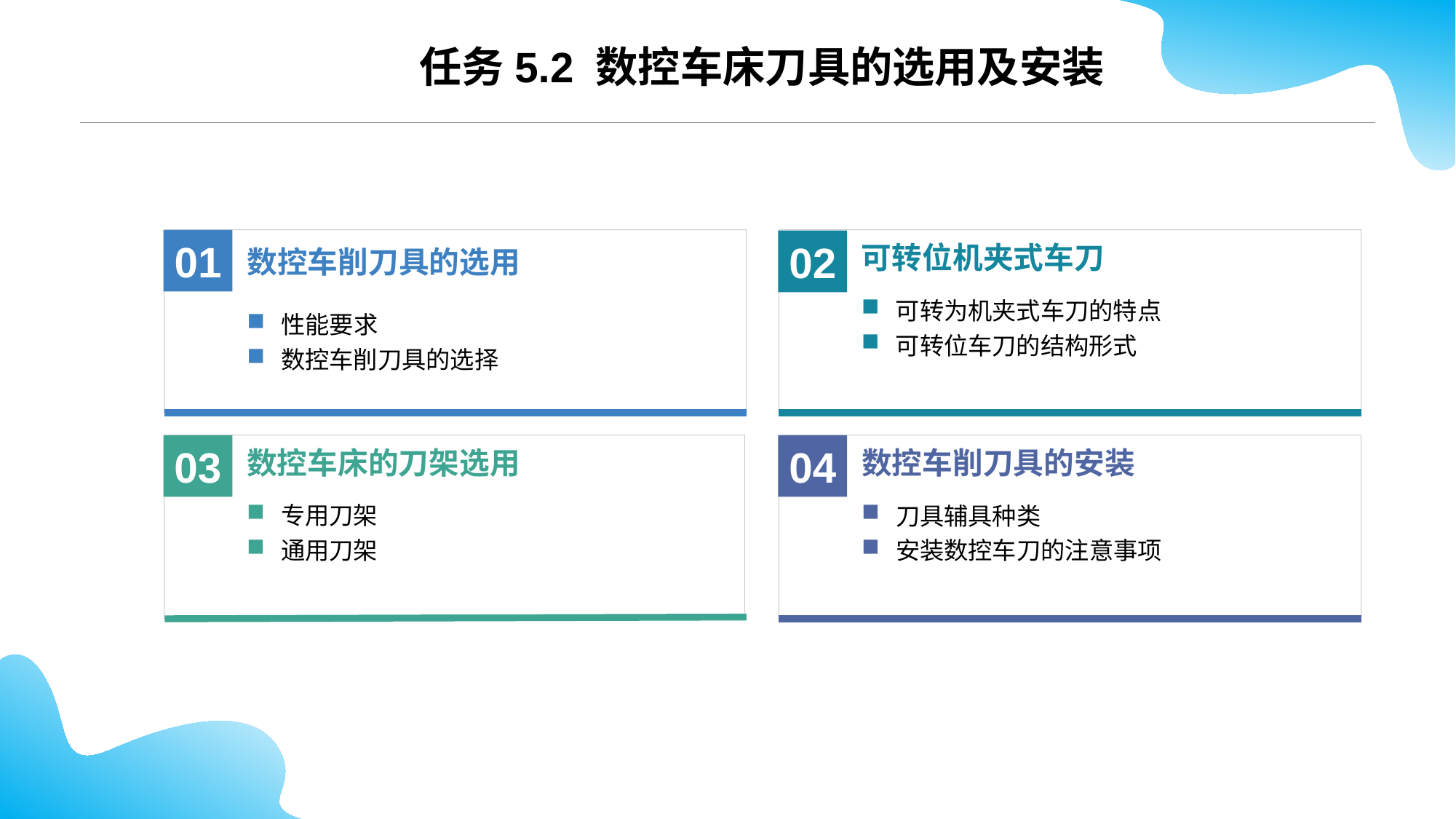

CONTENTS
任务5.2 数控车床刀具的选用及安装
数控车削刀具的选用
01

性能要求
数控车削刀具的选择

可转位机夹式车刀
02
可转为机夹式车刀的特点
可转位车刀的结构形式
数控车削刀具的安装
04

刀具辅具种类
安装数控车刀的注意事项
数控车床的刀架选用
03

专用刀架
通用刀架